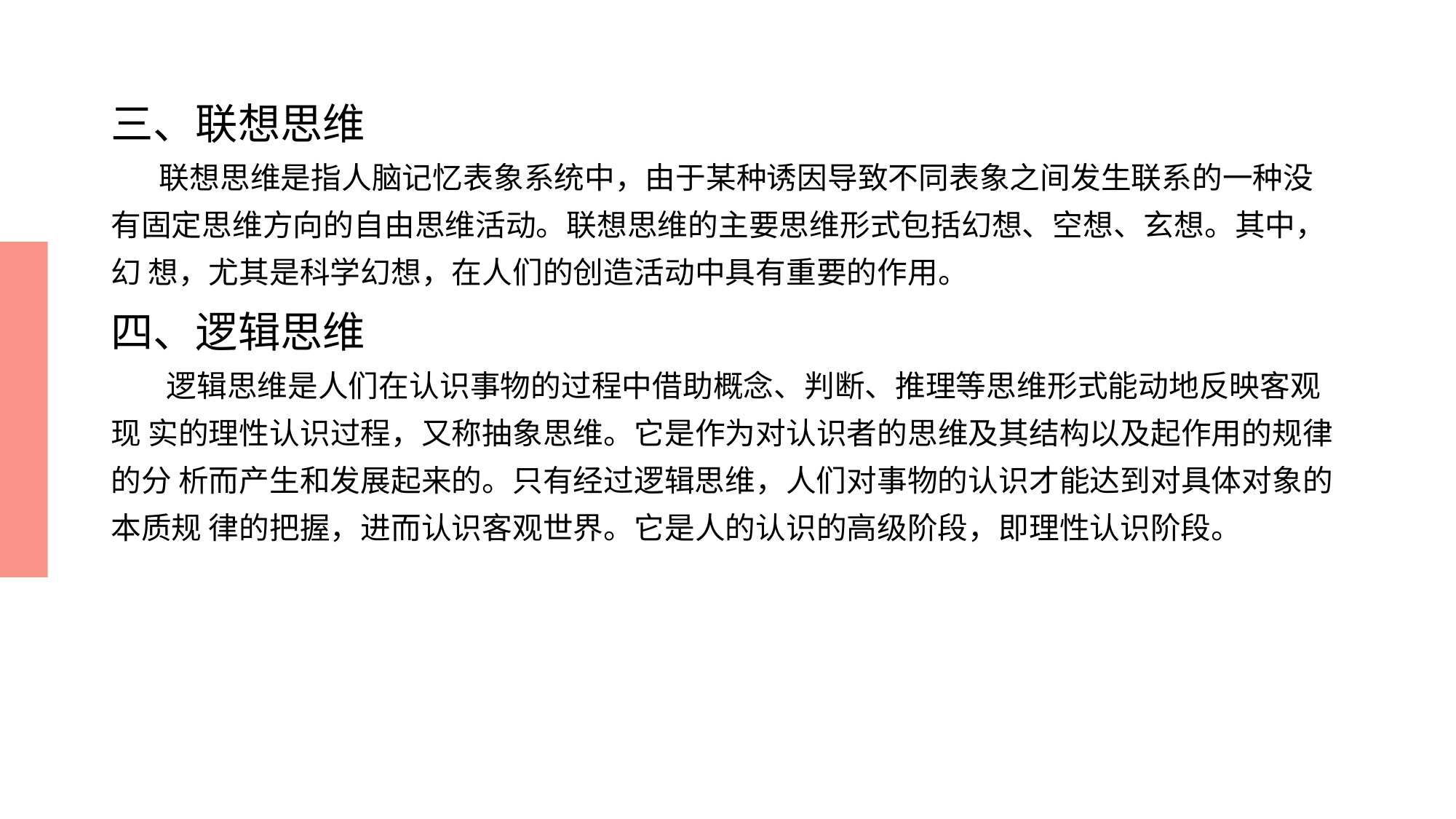

# 三、联想思维 联想思维是指人脑记忆表象系统中，由于某种诱因导致不同表象之间发生联系的一种没 有固定思维方向的自由思维活动。联想思维的主要思维形式包括幻想、空想、玄想。其中，幻 想，尤其是科学幻想，在人们的创造活动中具有重要的作用。 四、逻辑思维 逻辑思维是人们在认识事物的过程中借助概念、判断、推理等思维形式能动地反映客观现 实的理性认识过程，又称抽象思维。它是作为对认识者的思维及其结构以及起作用的规律的分 析而产生和发展起来的。只有经过逻辑思维，人们对事物的认识才能达到对具体对象的本质规 律的把握，进而认识客观世界。它是人的认识的高级阶段，即理性认识阶段。